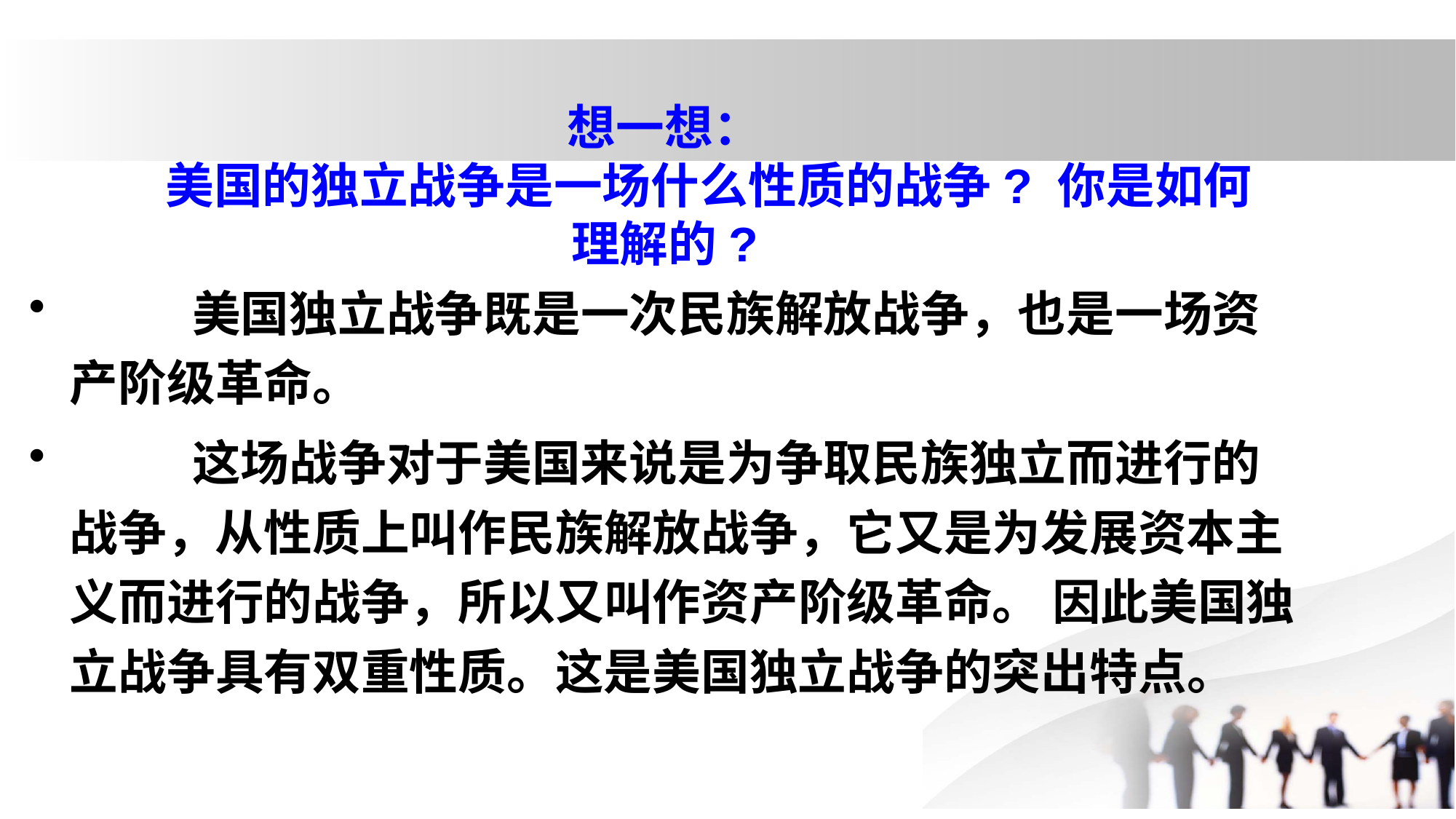

# 想一想： 美国的独立战争是一场什么性质的战争? 你是如何理解的?
          美国独立战争既是一次民族解放战争，也是一场资产阶级革命。
          这场战争对于美国来说是为争取民族独立而进行的战争，从性质上叫作民族解放战争，它又是为发展资本主义而进行的战争，所以又叫作资产阶级革命。 因此美国独立战争具有双重性质。这是美国独立战争的突出特点。